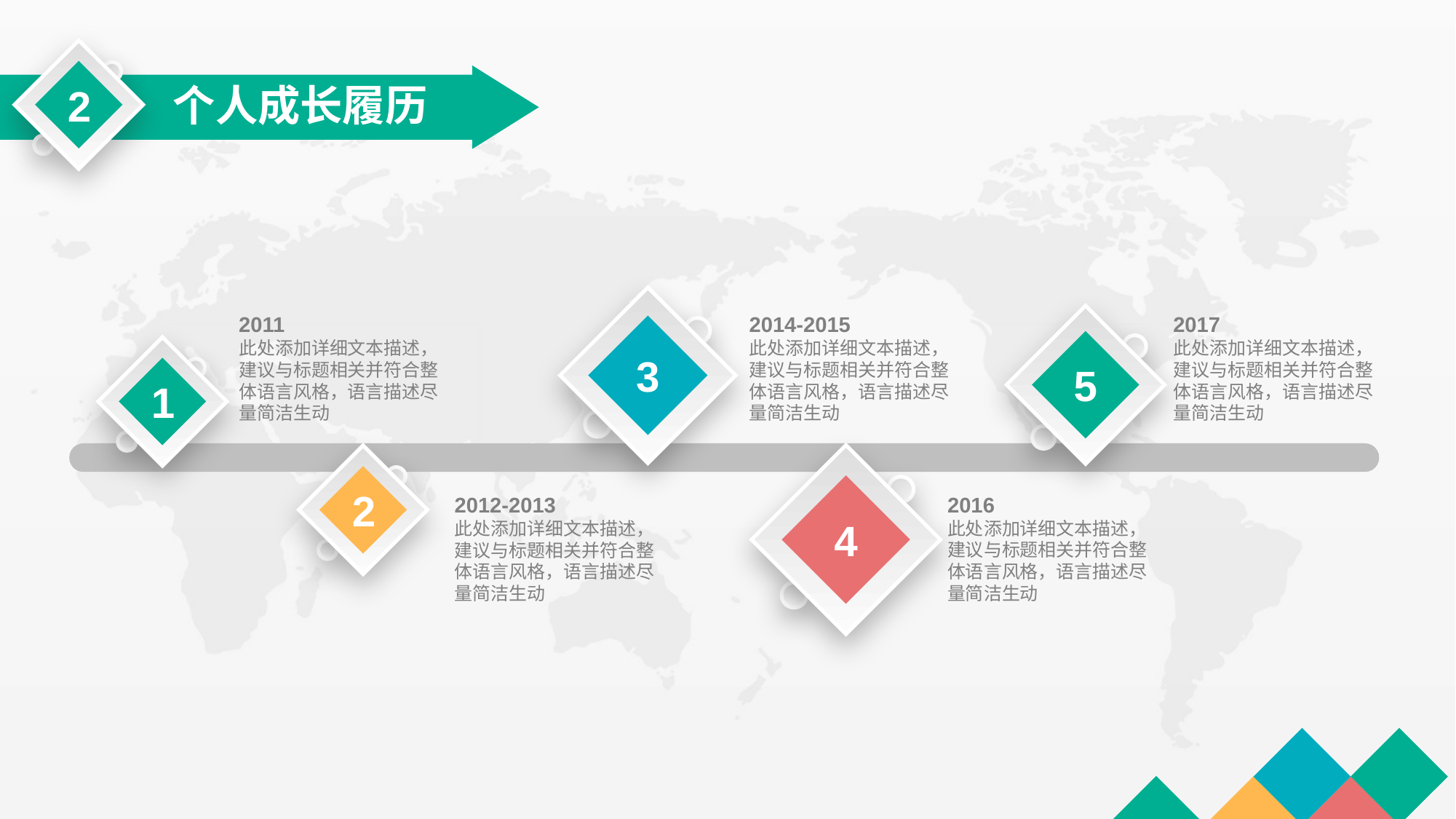

2

个人成长履历

3

5
2011
此处添加详细文本描述，建议与标题相关并符合整体语言风格，语言描述尽量简洁生动
2014-2015
此处添加详细文本描述，建议与标题相关并符合整体语言风格，语言描述尽量简洁生动
2017
此处添加详细文本描述，建议与标题相关并符合整体语言风格，语言描述尽量简洁生动

1

4

2

2016
此处添加详细文本描述，建议与标题相关并符合整体语言风格，语言描述尽量简洁生动
2012-2013
此处添加详细文本描述，建议与标题相关并符合整体语言风格，语言描述尽量简洁生动